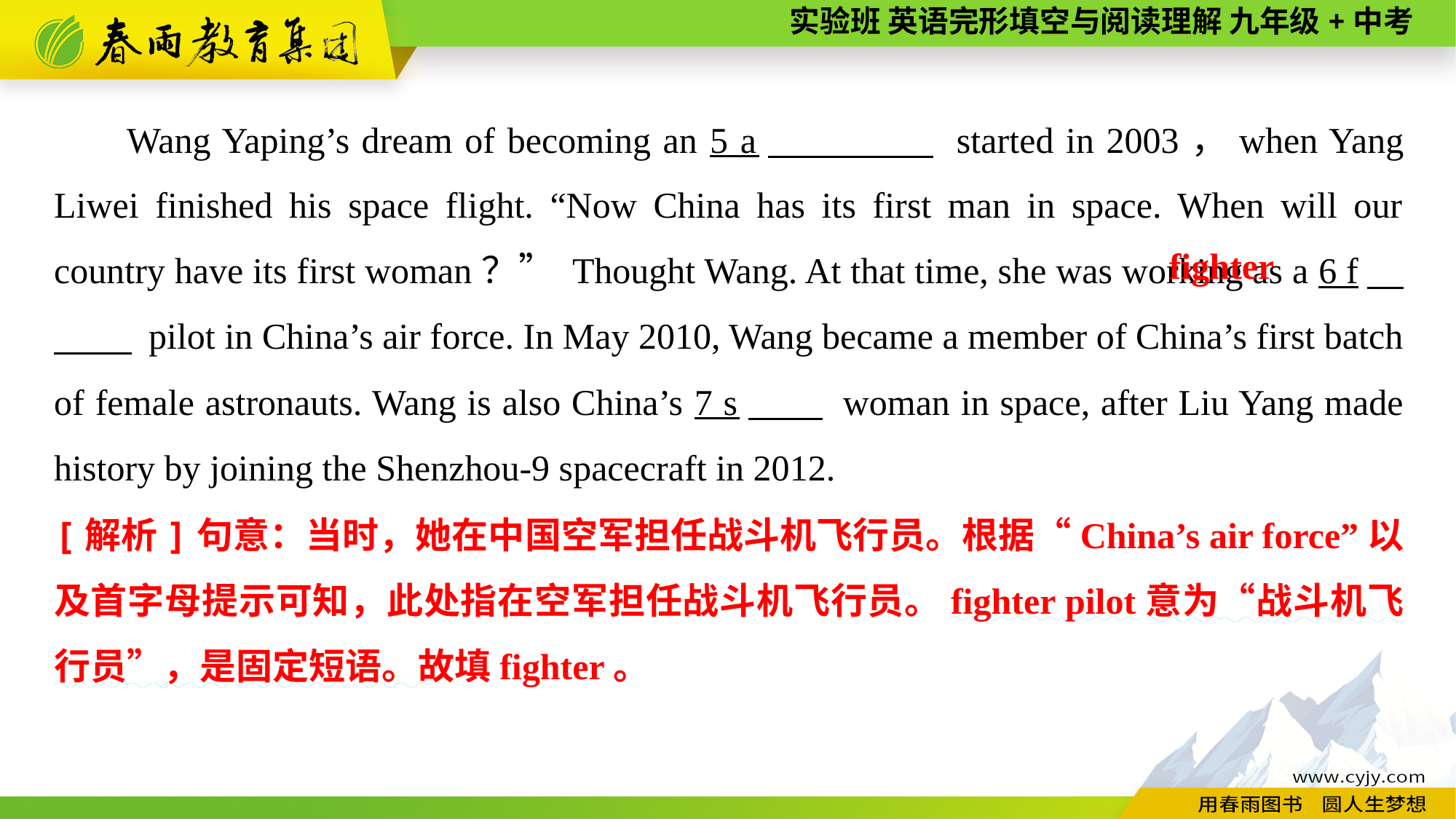

Wang Yaping’s dream of becoming an 5 a　        　 started in 2003，when Yang Liwei finished his space flight. “Now China has its first man in space. When will our country have its first woman？” Thought Wang. At that time, she was working as a 6 f　      　 pilot in China’s air force. In May 2010, Wang became a member of China’s first batch of female astronauts. Wang is also China’s 7 s　　 woman in space, after Liu Yang made history by joining the Shenzhou-9 spacecraft in 2012.
fighter
[解析]句意：当时，她在中国空军担任战斗机飞行员。根据“China’s air force”以及首字母提示可知，此处指在空军担任战斗机飞行员。fighter pilot意为“战斗机飞行员”，是固定短语。故填fighter。